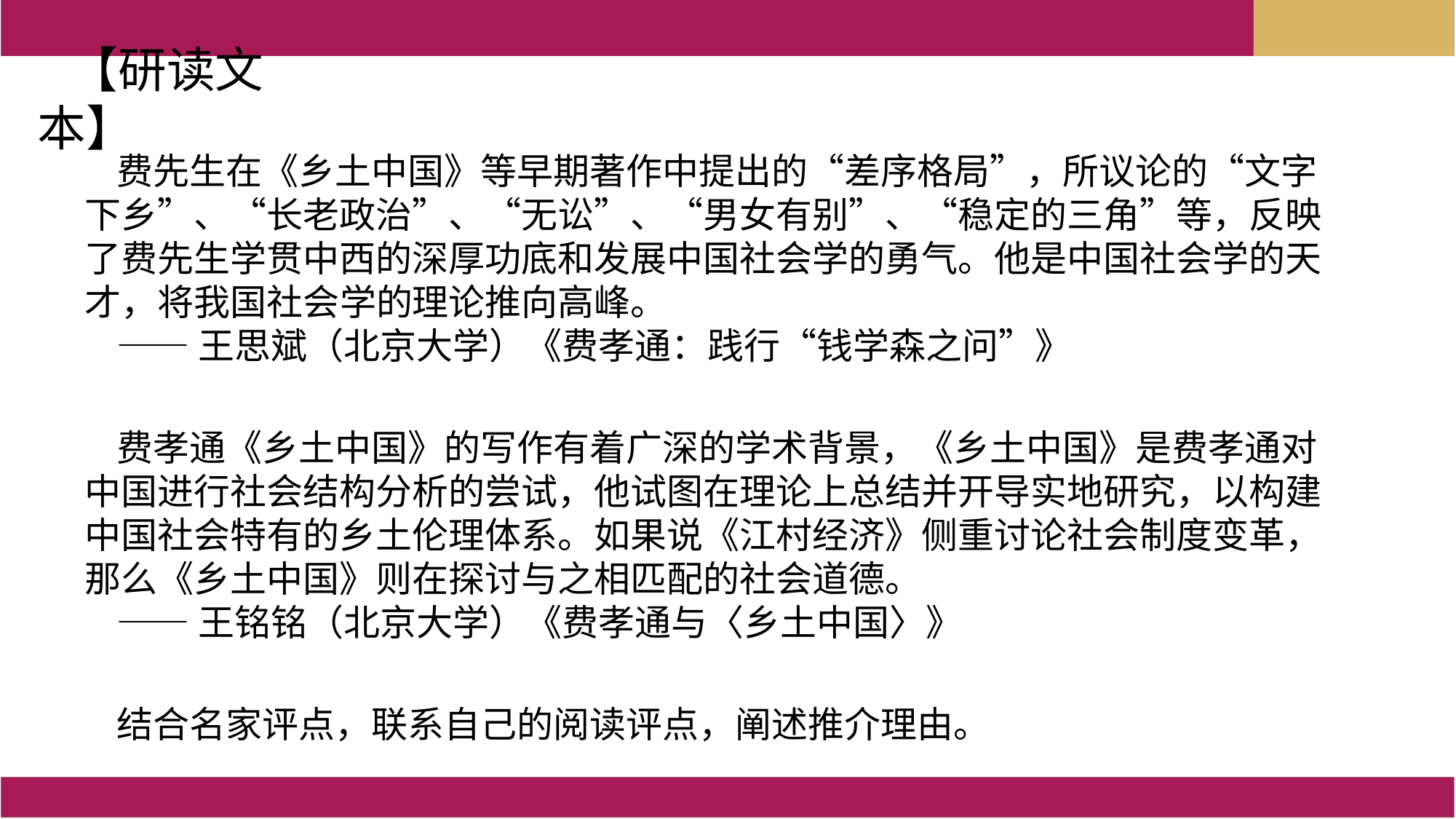

【研读文本】
费先生在《乡土中国》等早期著作中提出的“差序格局”，所议论的“文字下乡”、“长老政治”、“无讼”、“男女有别”、“稳定的三角”等，反映了费先生学贯中西的深厚功底和发展中国社会学的勇气。他是中国社会学的天才，将我国社会学的理论推向高峰。
——王思斌（北京大学）《费孝通：践行“钱学森之问”》

费孝通《乡土中国》的写作有着广深的学术背景，《乡土中国》是费孝通对中国进行社会结构分析的尝试，他试图在理论上总结并开导实地研究，以构建中国社会特有的乡土伦理体系。如果说《江村经济》侧重讨论社会制度变革，那么《乡土中国》则在探讨与之相匹配的社会道德。
——王铭铭（北京大学）《费孝通与〈乡土中国〉》

结合名家评点，联系自己的阅读评点，阐述推介理由。